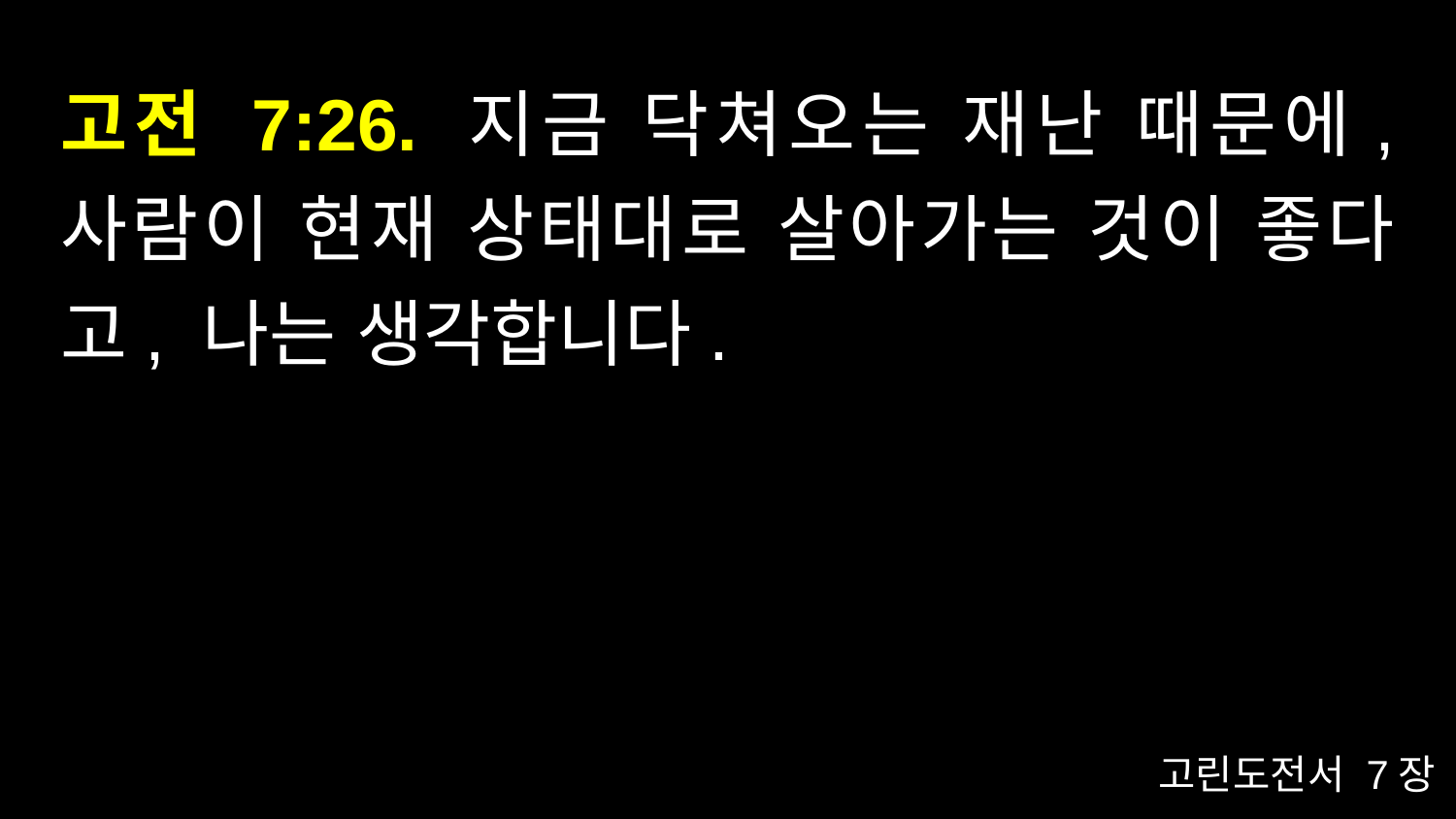

# 고전 7:26. 지금 닥쳐오는 재난 때문에, 사람이 현재 상태대로 살아가는 것이 좋다고, 나는 생각합니다.
고린도전서 7장